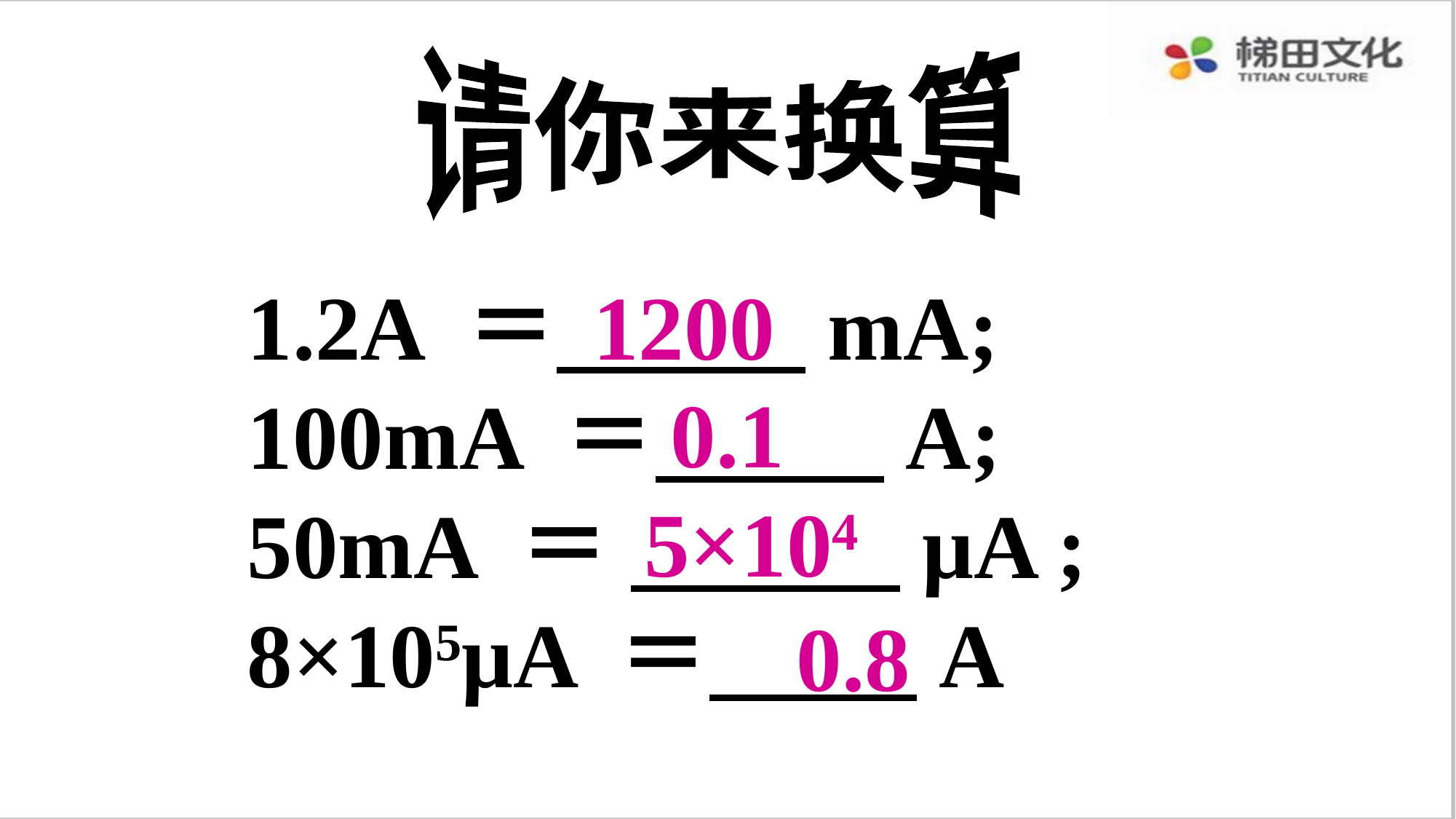

请你来换算
1.2A ＝            mA; 100mA ＝           A; 50mA ＝              μA ; 8×105μA ＝          A
1200
0.1
5×104
0.8